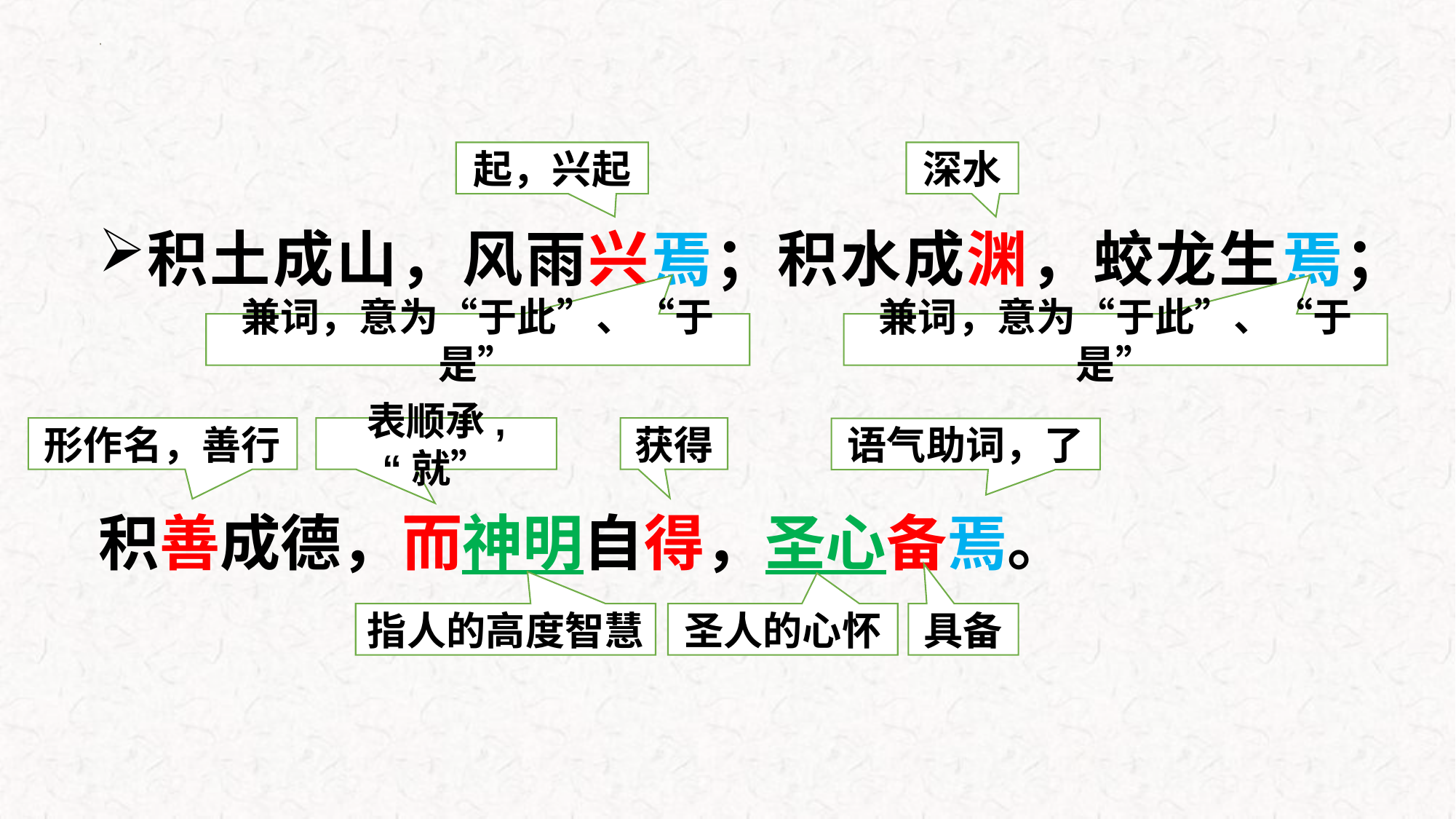

起，兴起
深水
积土成山，风雨兴焉；积水成渊，蛟龙生焉；

积善成德，而神明自得，圣心备焉。
兼词，意为“于此”、“于是”
兼词，意为“于此”、“于是”
形作名，善行
获得
表顺承,“就”
语气助词，了
指人的高度智慧
圣人的心怀
具备